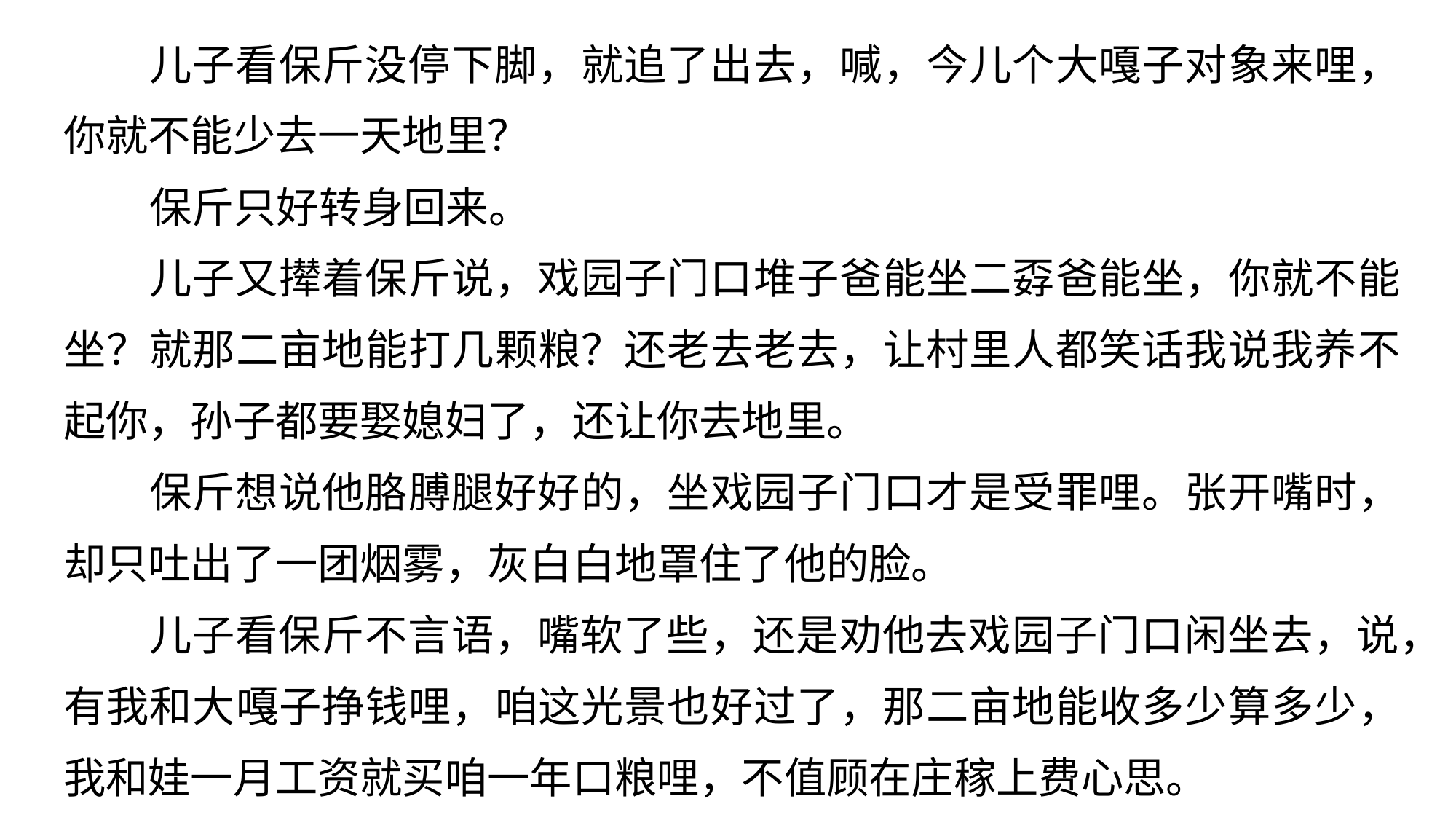

儿子看保斤没停下脚，就追了出去，喊，今儿个大嘎子对象来哩，你就不能少去一天地里？
保斤只好转身回来。
儿子又撵着保斤说，戏园子门口堆子爸能坐二孬爸能坐，你就不能坐？就那二亩地能打几颗粮？还老去老去，让村里人都笑话我说我养不起你，孙子都要娶媳妇了，还让你去地里。
保斤想说他胳膊腿好好的，坐戏园子门口才是受罪哩。张开嘴时，却只吐出了一团烟雾，灰白白地罩住了他的脸。
儿子看保斤不言语，嘴软了些，还是劝他去戏园子门口闲坐去，说，有我和大嘎子挣钱哩，咱这光景也好过了，那二亩地能收多少算多少，我和娃一月工资就买咱一年口粮哩，不值顾在庄稼上费心思。